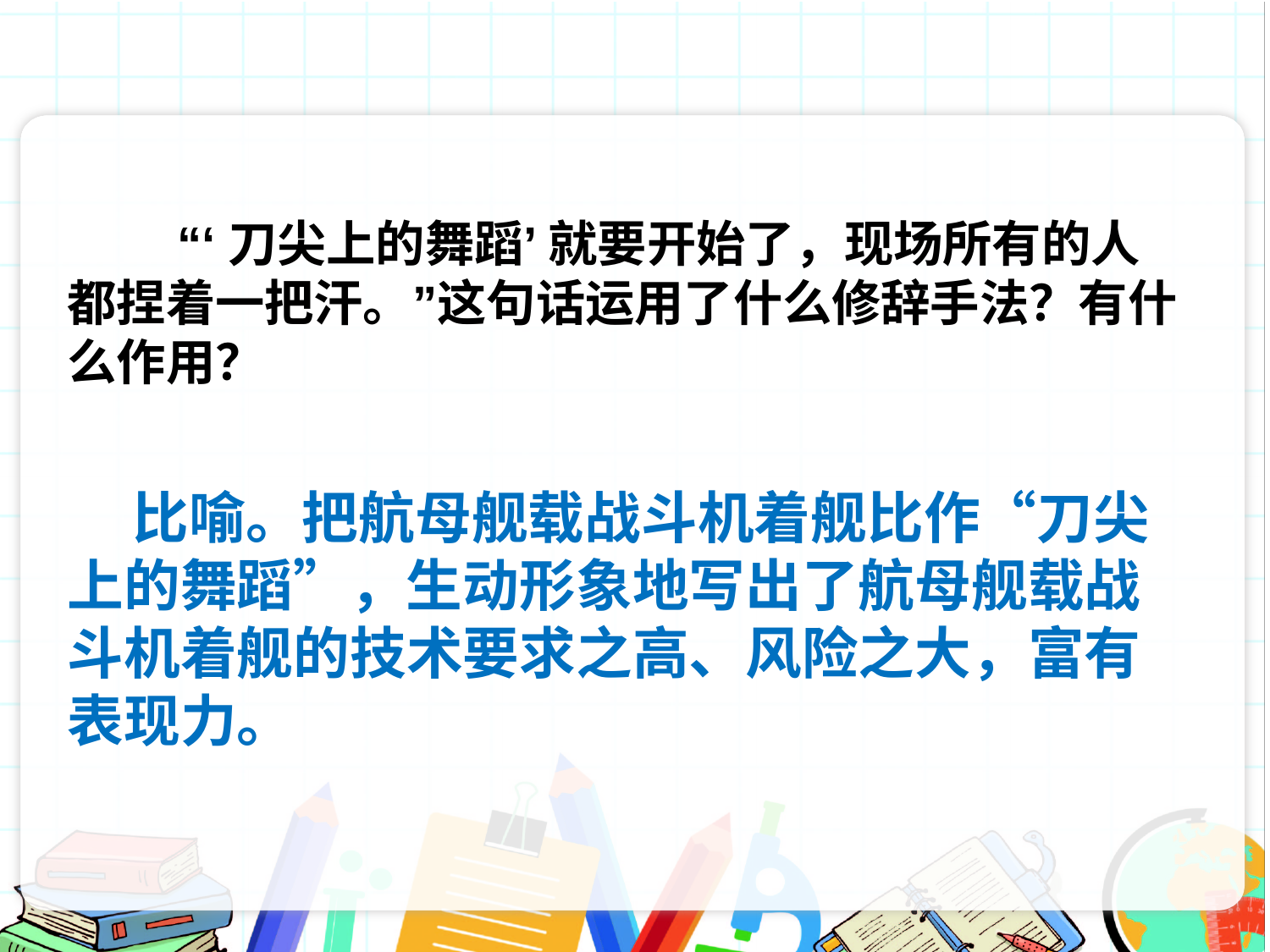

# “‘刀尖上的舞蹈’ 就要开始了，现场所有的人都捏着一把汗。”这句话运用了什么修辞手法？有什么作用？
    比喻。把航母舰载战斗机着舰比作“刀尖上的舞蹈”，生动形象地写出了航母舰载战斗机着舰的技术要求之高、风险之大，富有表现力。